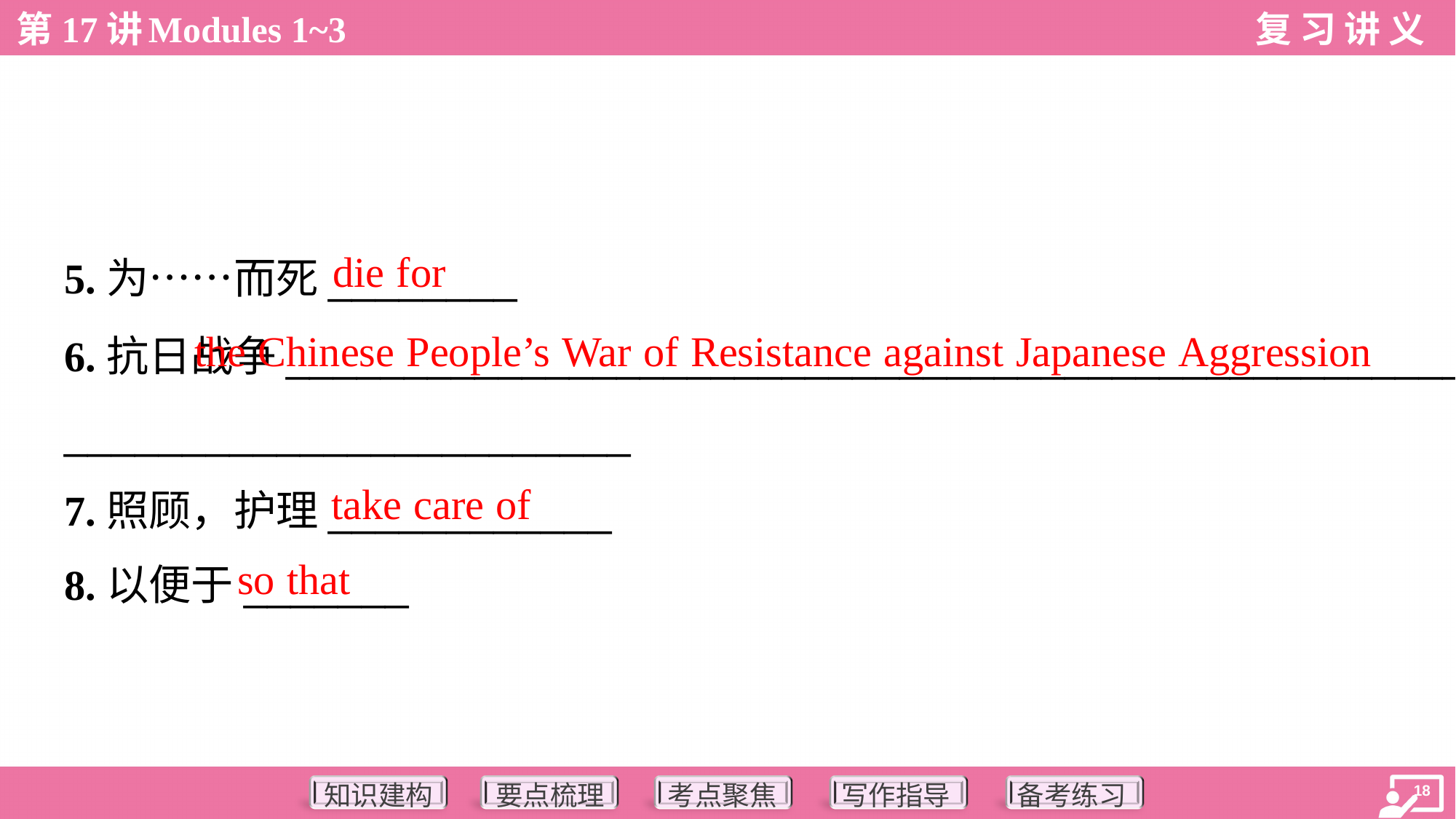

die for
5.为……而死________
6.抗日战争____________________________________________________
________________________
7.照顾，护理____________
8.以便于_______
           the Chinese People’s War of Resistance against Japanese Aggression
take care of
so that